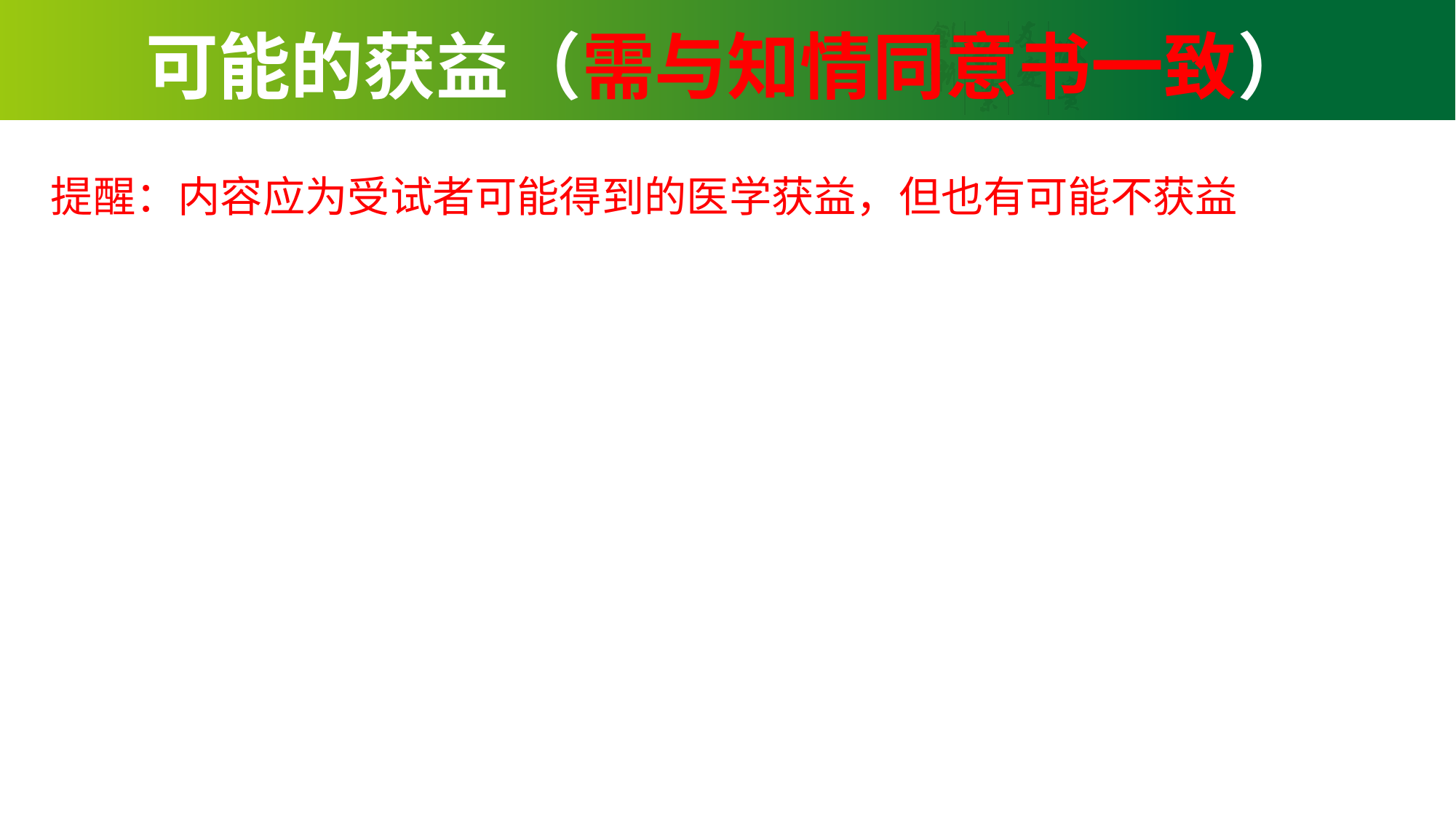

# 可能的获益（需与知情同意书一致）
提醒：内容应为受试者可能得到的医学获益，但也有可能不获益